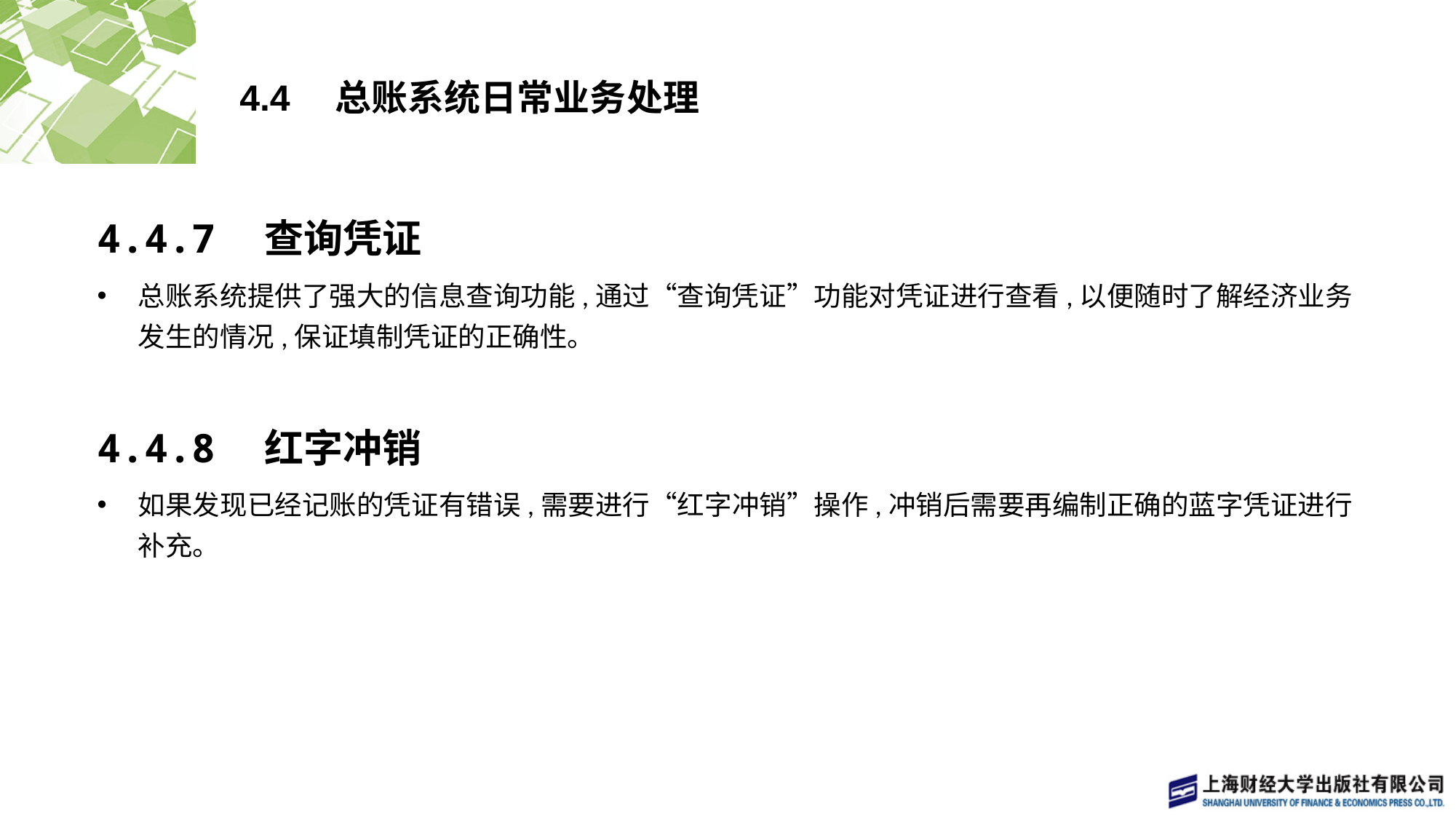

# 4.4　总账系统日常业务处理
4.4.7　查询凭证
总账系统提供了强大的信息查询功能,通过“查询凭证”功能对凭证进行查看,以便随时了解经济业务发生的情况,保证填制凭证的正确性。

4.4.8　红字冲销
如果发现已经记账的凭证有错误,需要进行“红字冲销”操作,冲销后需要再编制正确的蓝字凭证进行补充。